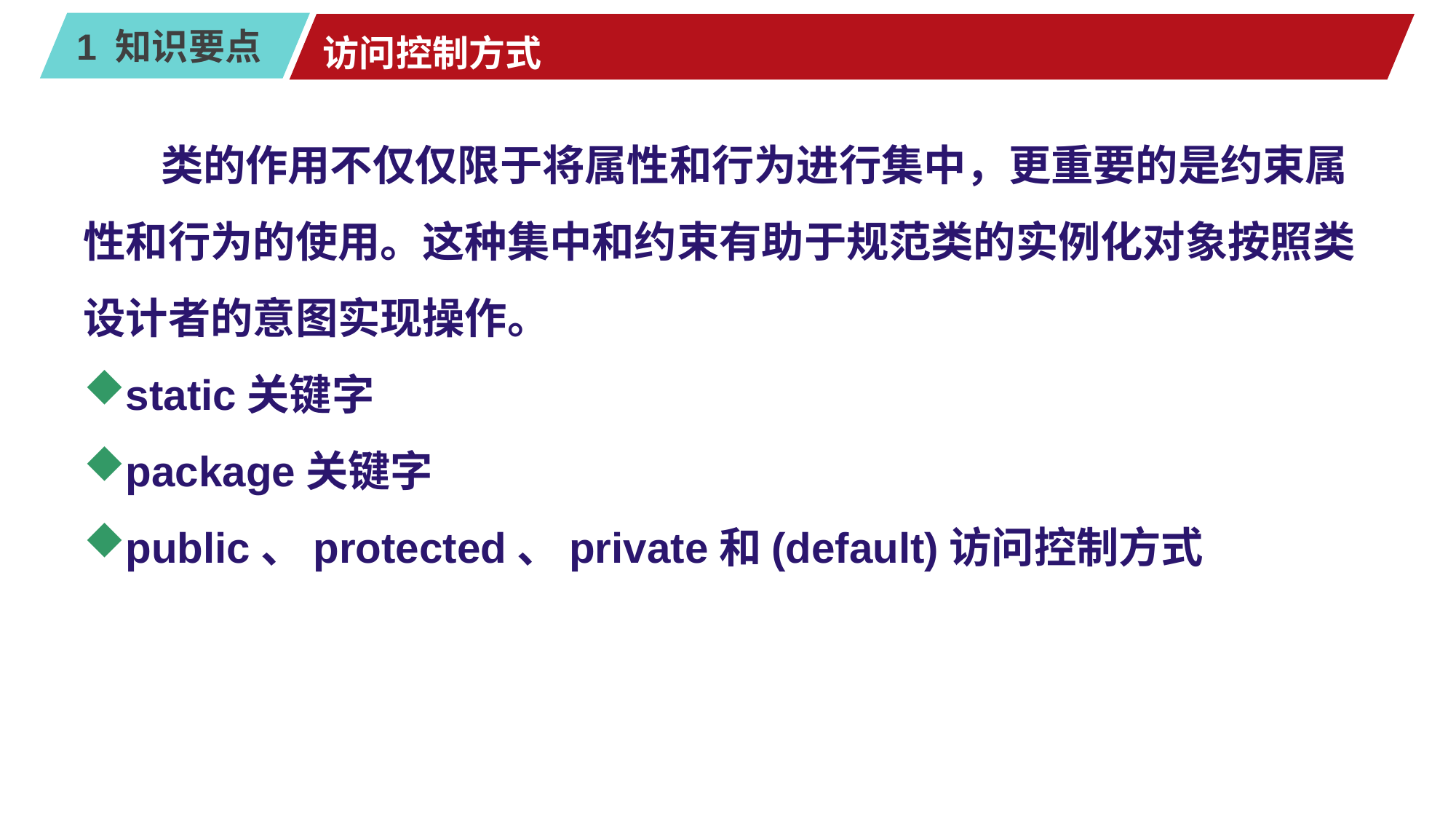

# 访问控制方式
类的作用不仅仅限于将属性和行为进行集中，更重要的是约束属性和行为的使用。这种集中和约束有助于规范类的实例化对象按照类设计者的意图实现操作。
static关键字
package关键字
public、protected、private和(default)访问控制方式